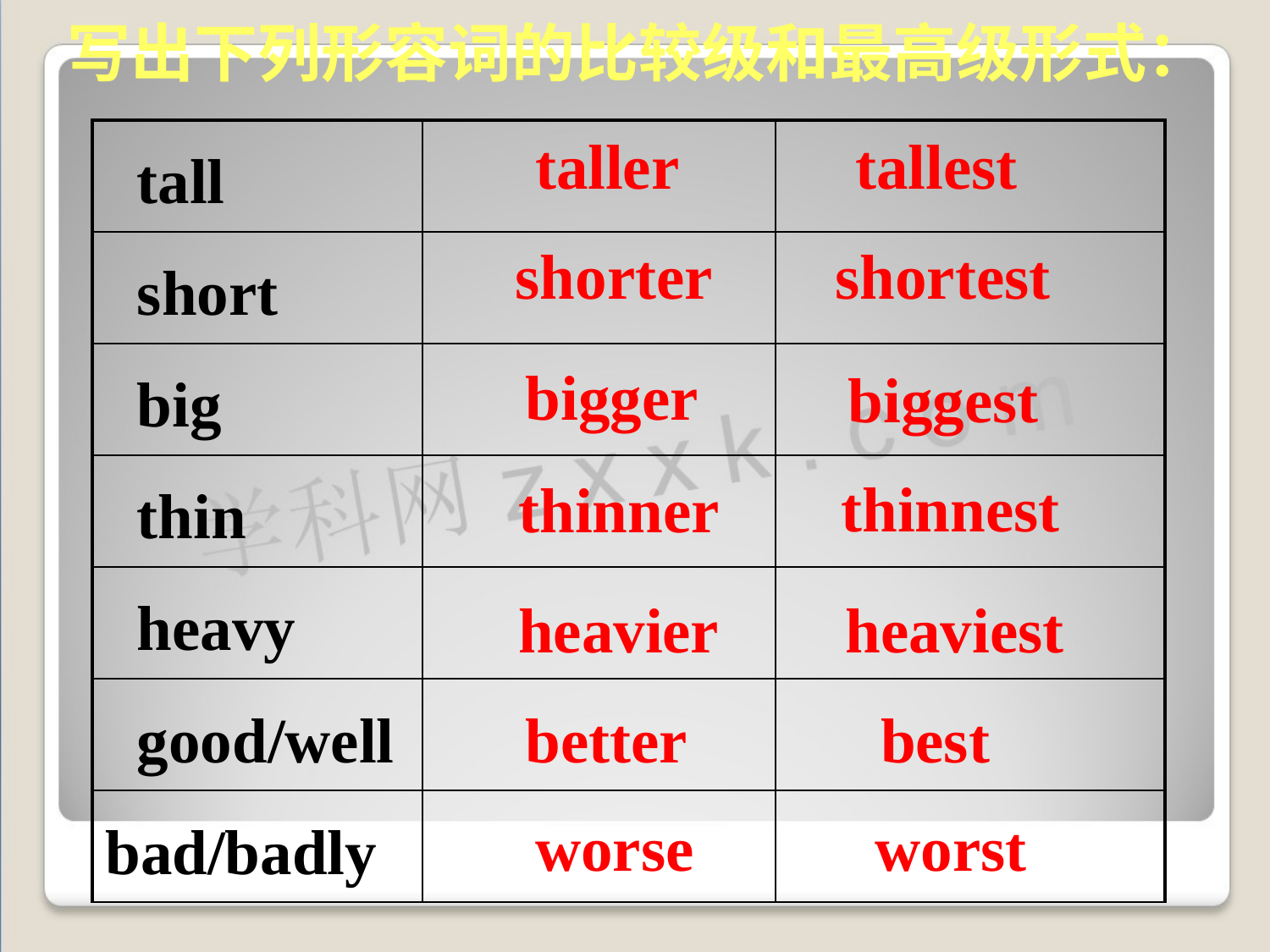

写出下列形容词的比较级和最高级形式：
| tall |  |  |
| --- | --- | --- |
| short |  |  |
| big |  |  |
| thin |  |  |
| heavy |  |  |
| good/well |  |  |
| bad/badly |  |  |
taller
tallest
shorter
shortest
bigger
biggest
thinnest
thinner
heavier
heaviest
better
best
worse
worst